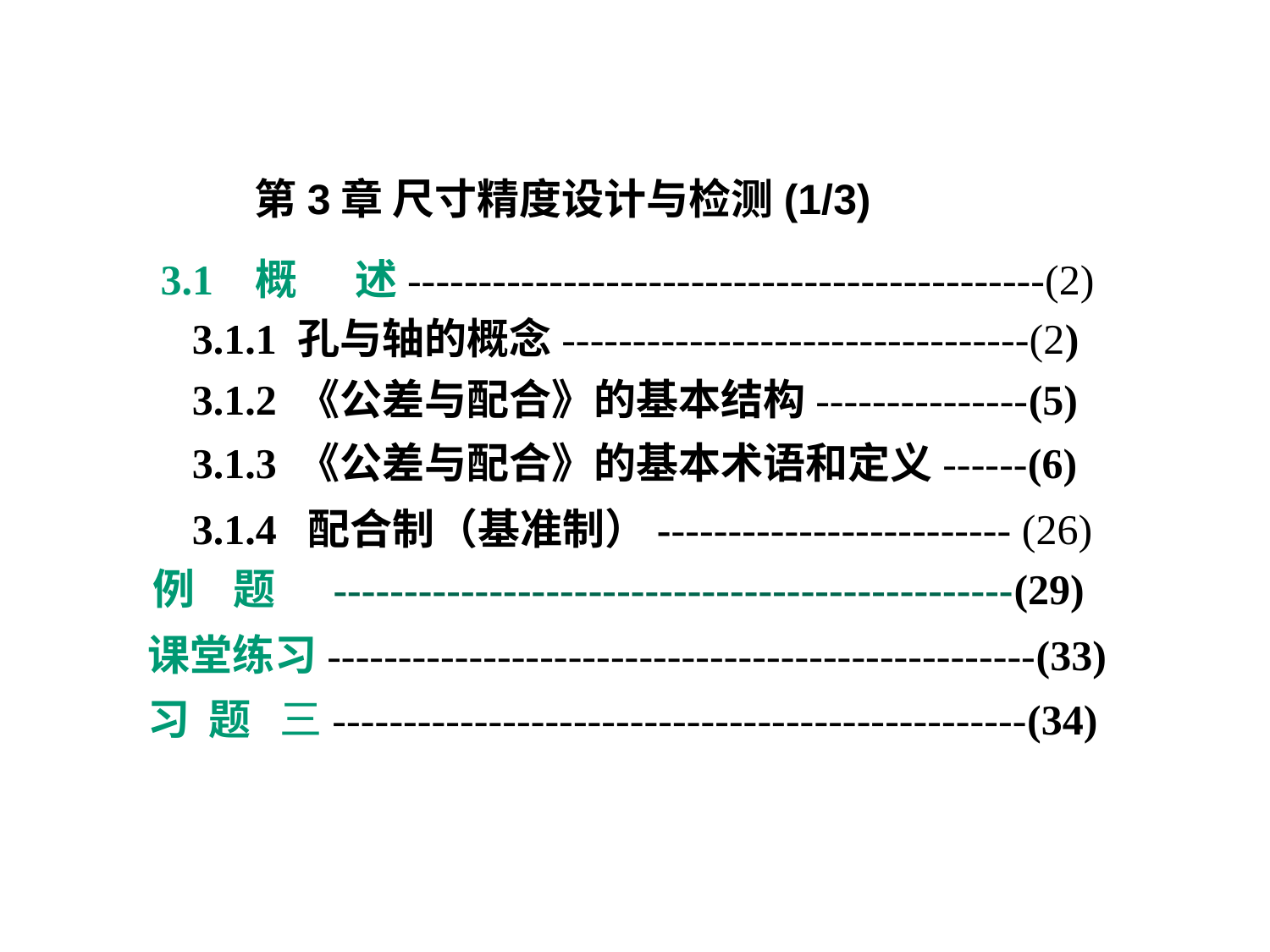

1
第3章 尺寸精度设计与检测(1/3)
3.1   概      述---------------------------------------------(2)
3.1.1 孔与轴的概念---------------------------------(2)
3.1.2 《公差与配合》的基本结构---------------(5)
3.1.3 《公差与配合》的基本术语和定义------(6)
3.1.4  配合制（基准制）------------------------- (26)
例    题     ------------------------------------------------(29)
课堂练习--------------------------------------------------(33)
习  题   三-------------------------------------------------(34)